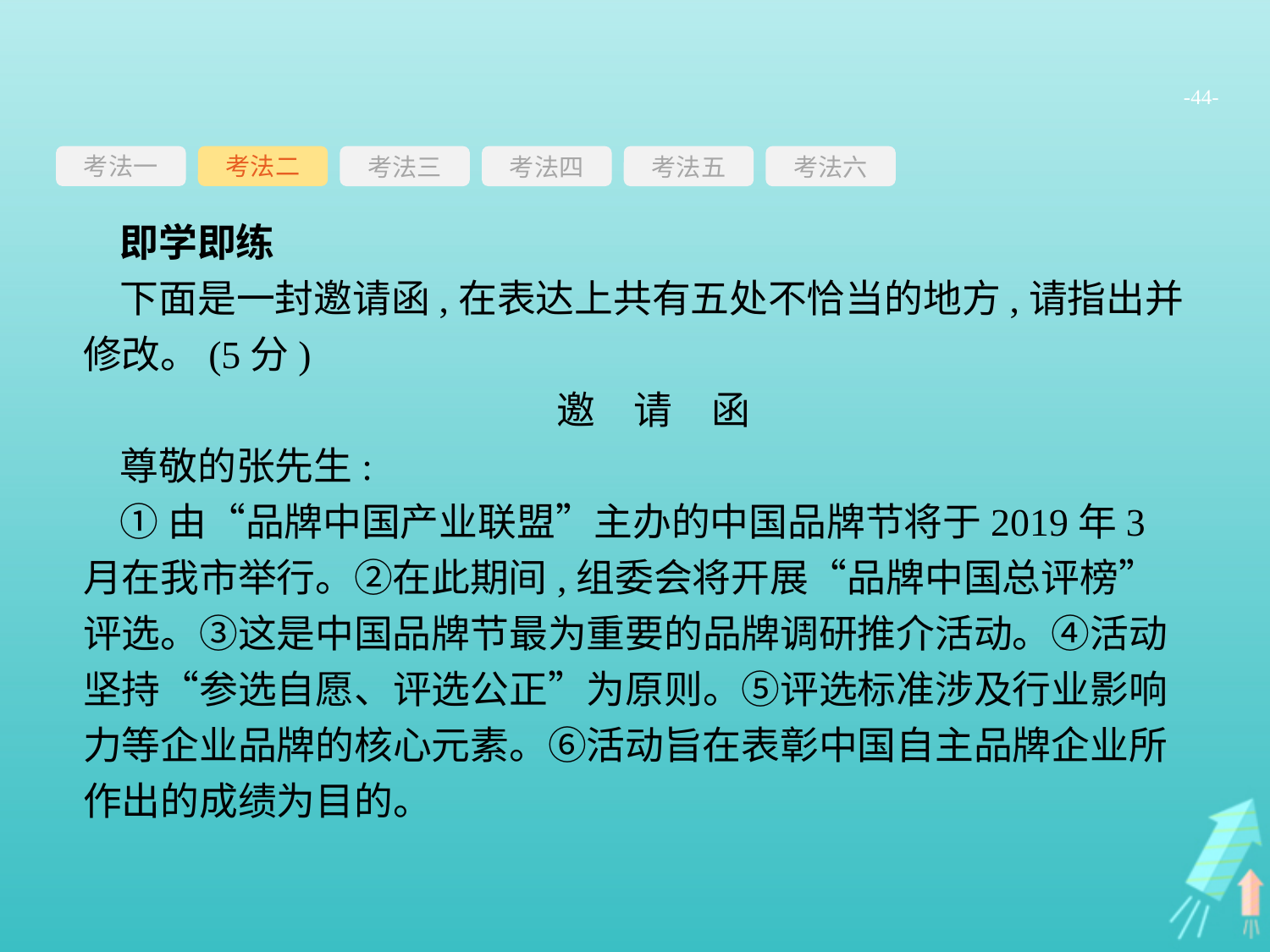

-44-
考法一
考法三
考法四
考法五
考法六
考法二
即学即练
下面是一封邀请函,在表达上共有五处不恰当的地方,请指出并修改。(5分)
邀　请　函
尊敬的张先生:
①由“品牌中国产业联盟”主办的中国品牌节将于2019年3月在我市举行。②在此期间,组委会将开展“品牌中国总评榜”评选。③这是中国品牌节最为重要的品牌调研推介活动。④活动坚持“参选自愿、评选公正”为原则。⑤评选标准涉及行业影响力等企业品牌的核心元素。⑥活动旨在表彰中国自主品牌企业所作出的成绩为目的。